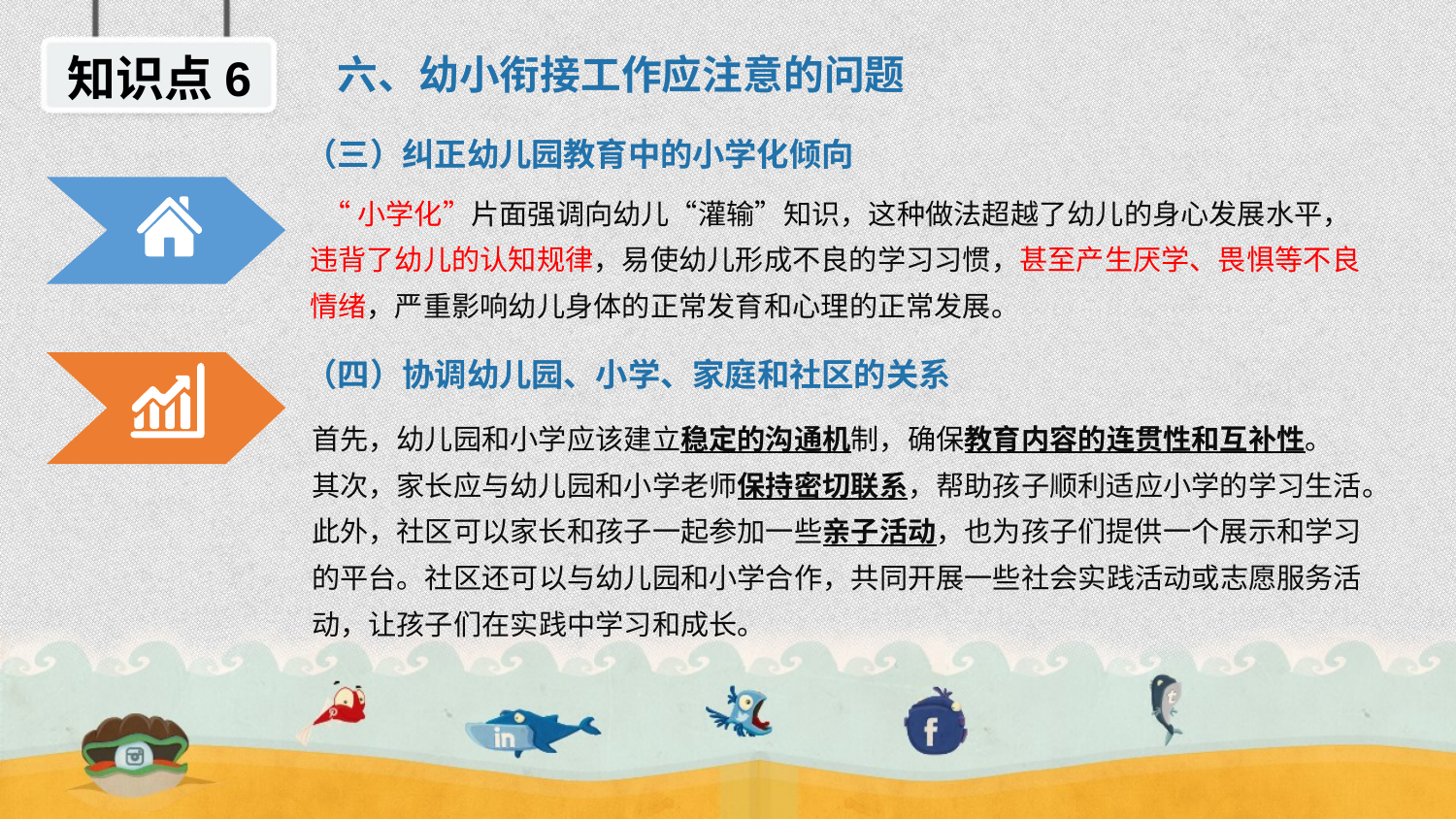

知识点6
六、幼小衔接工作应注意的问题
（三）纠正幼儿园教育中的小学化倾向

  “小学化”片面强调向幼儿“灌输”知识，这种做法超越了幼儿的身心发展水平，违背了幼儿的认知规律，易使幼儿形成不良的学习习惯，甚至产生厌学、畏惧等不良情绪，严重影响幼儿身体的正常发育和心理的正常发展。
（四）协调幼儿园、小学、家庭和社区的关系

首先，幼儿园和小学应该建立稳定的沟通机制，确保教育内容的连贯性和互补性。
其次，家长应与幼儿园和小学老师保持密切联系，帮助孩子顺利适应小学的学习生活。此外，社区可以家长和孩子一起参加一些亲子活动，也为孩子们提供一个展示和学习的平台。社区还可以与幼儿园和小学合作，共同开展一些社会实践活动或志愿服务活动，让孩子们在实践中学习和成长。